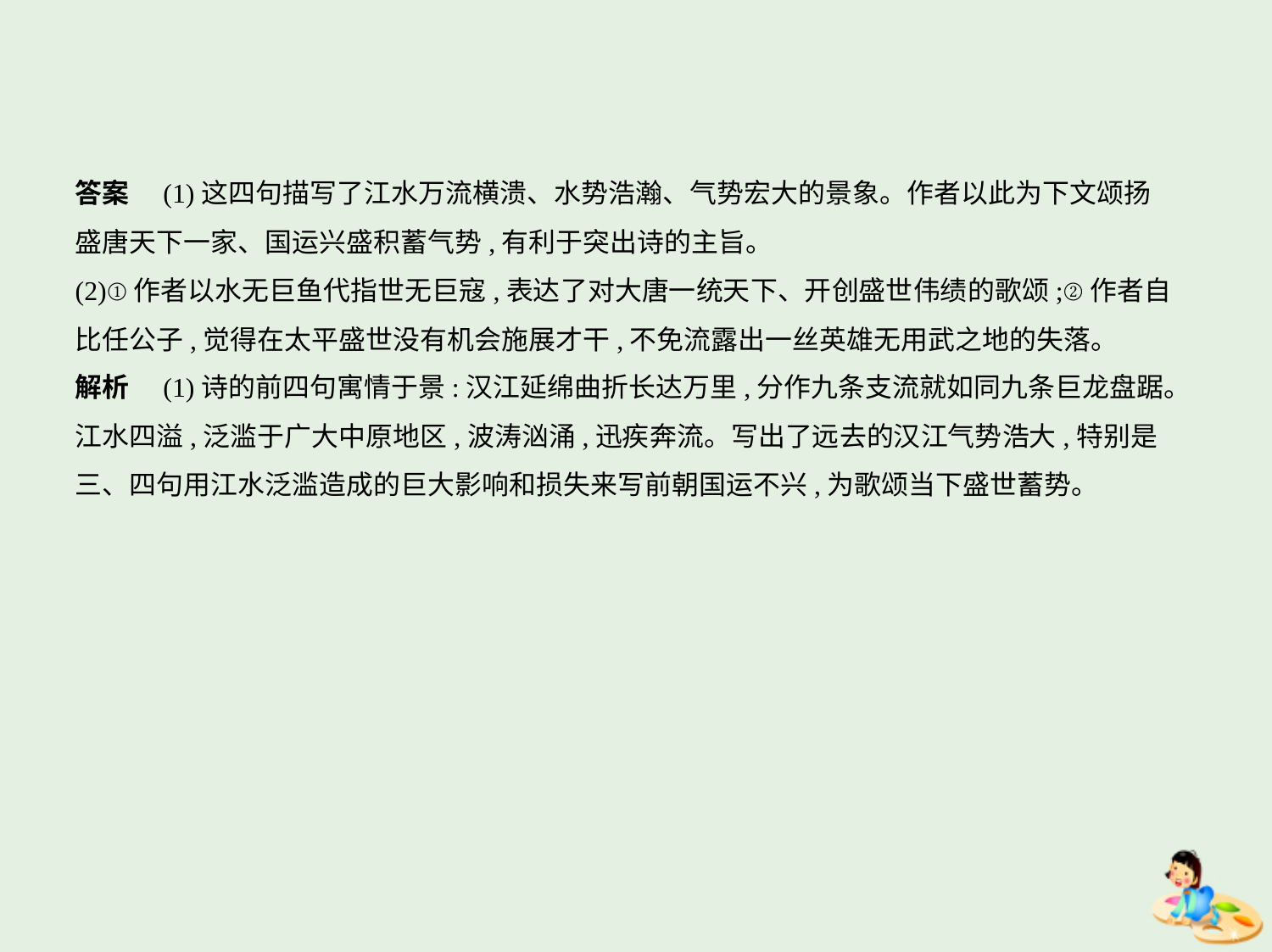

答案　(1)这四句描写了江水万流横溃、水势浩瀚、气势宏大的景象。作者以此为下文颂扬
盛唐天下一家、国运兴盛积蓄气势,有利于突出诗的主旨。
(2)①作者以水无巨鱼代指世无巨寇,表达了对大唐一统天下、开创盛世伟绩的歌颂;②作者自
比任公子,觉得在太平盛世没有机会施展才干,不免流露出一丝英雄无用武之地的失落。
解析　(1)诗的前四句寓情于景:汉江延绵曲折长达万里,分作九条支流就如同九条巨龙盘踞。
江水四溢,泛滥于广大中原地区,波涛汹涌,迅疾奔流。写出了远去的汉江气势浩大,特别是
三、四句用江水泛滥造成的巨大影响和损失来写前朝国运不兴,为歌颂当下盛世蓄势。